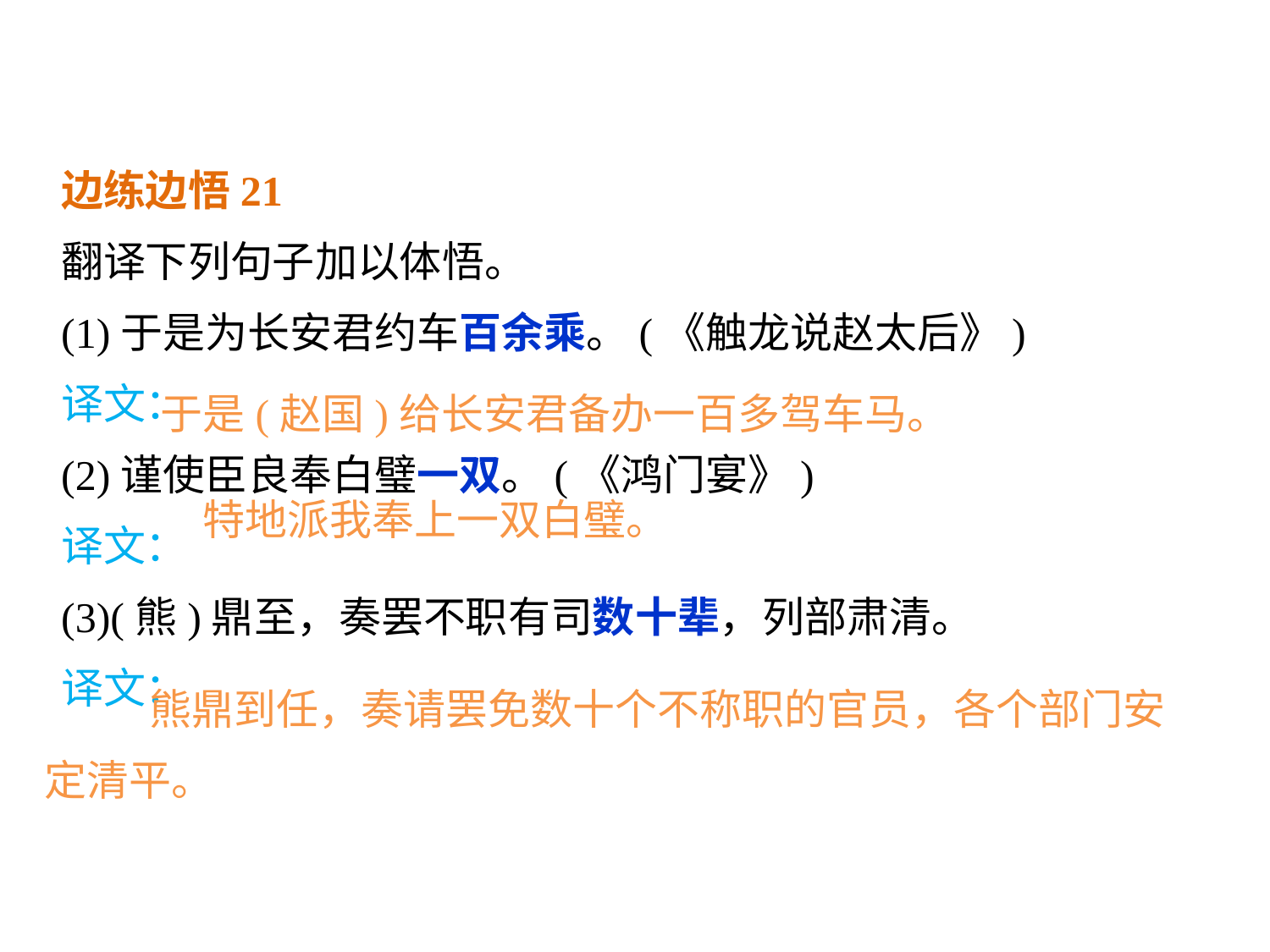

边练边悟21
翻译下列句子加以体悟。
(1)于是为长安君约车百余乘。(《触龙说赵太后》)
译文：
(2)谨使臣良奉白璧一双。(《鸿门宴》)
译文：
(3)(熊)鼎至，奏罢不职有司数十辈，列部肃清。
译文：
于是(赵国)给长安君备办一百多驾车马。
特地派我奉上一双白璧。
          熊鼎到任，奏请罢免数十个不称职的官员，各个部门安定清平。